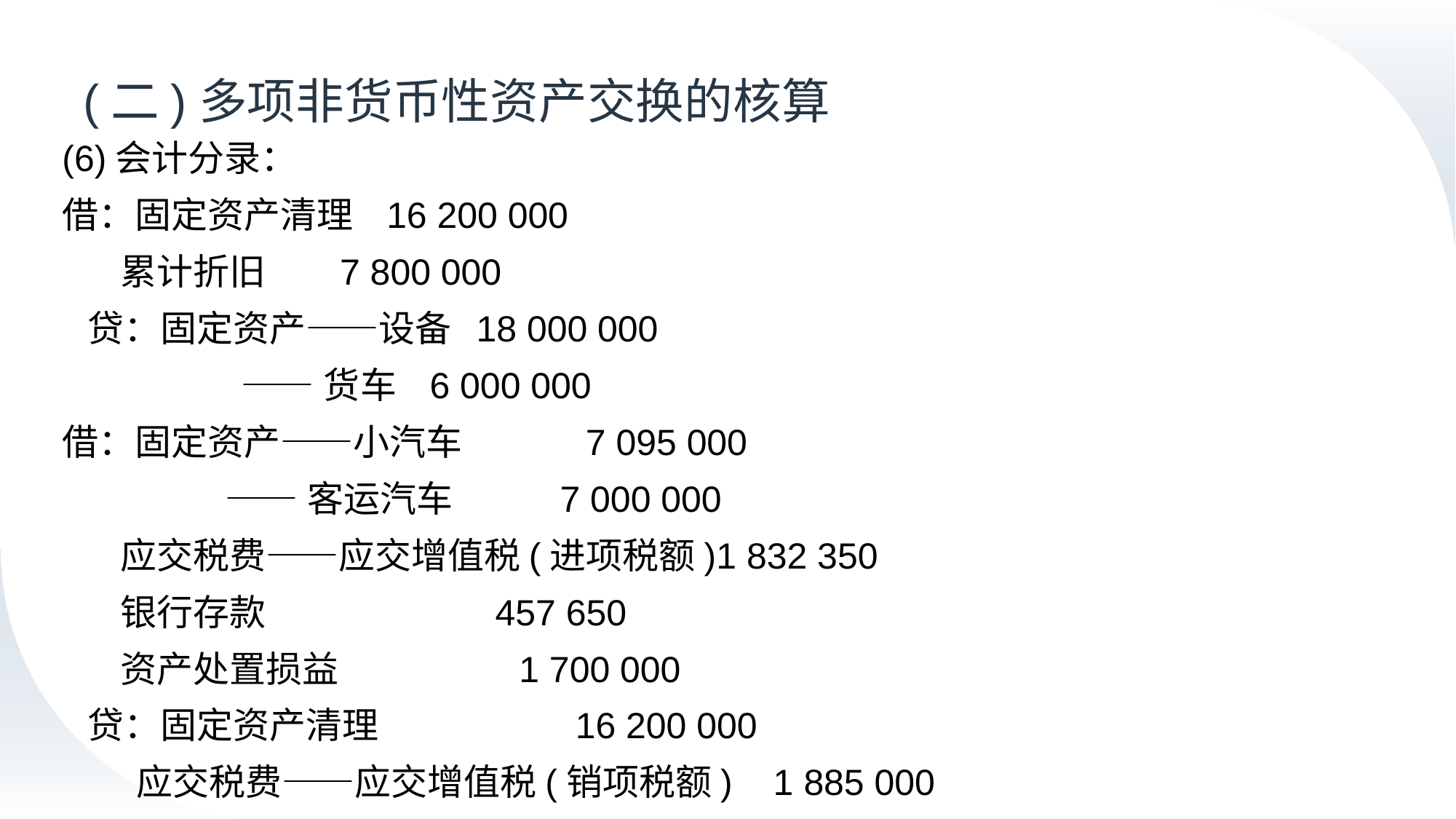

# (二)多项非货币性资产交换的核算
(6)会计分录：
借：固定资产清理   16 200 000
      累计折旧        7 800 000
  贷：固定资产——设备  18 000 000
                      ——货车   6 000 000
借：固定资产——小汽车              7 095 000
                    ——客运汽车            7 000 000
      应交税费——应交增值税(进项税额)1 832 350
      银行存款                           457 650
      资产处置损益                     1 700 000
  贷：固定资产清理                       16 200 000
        应交税费——应交增值税(销项税额)    1 885 000